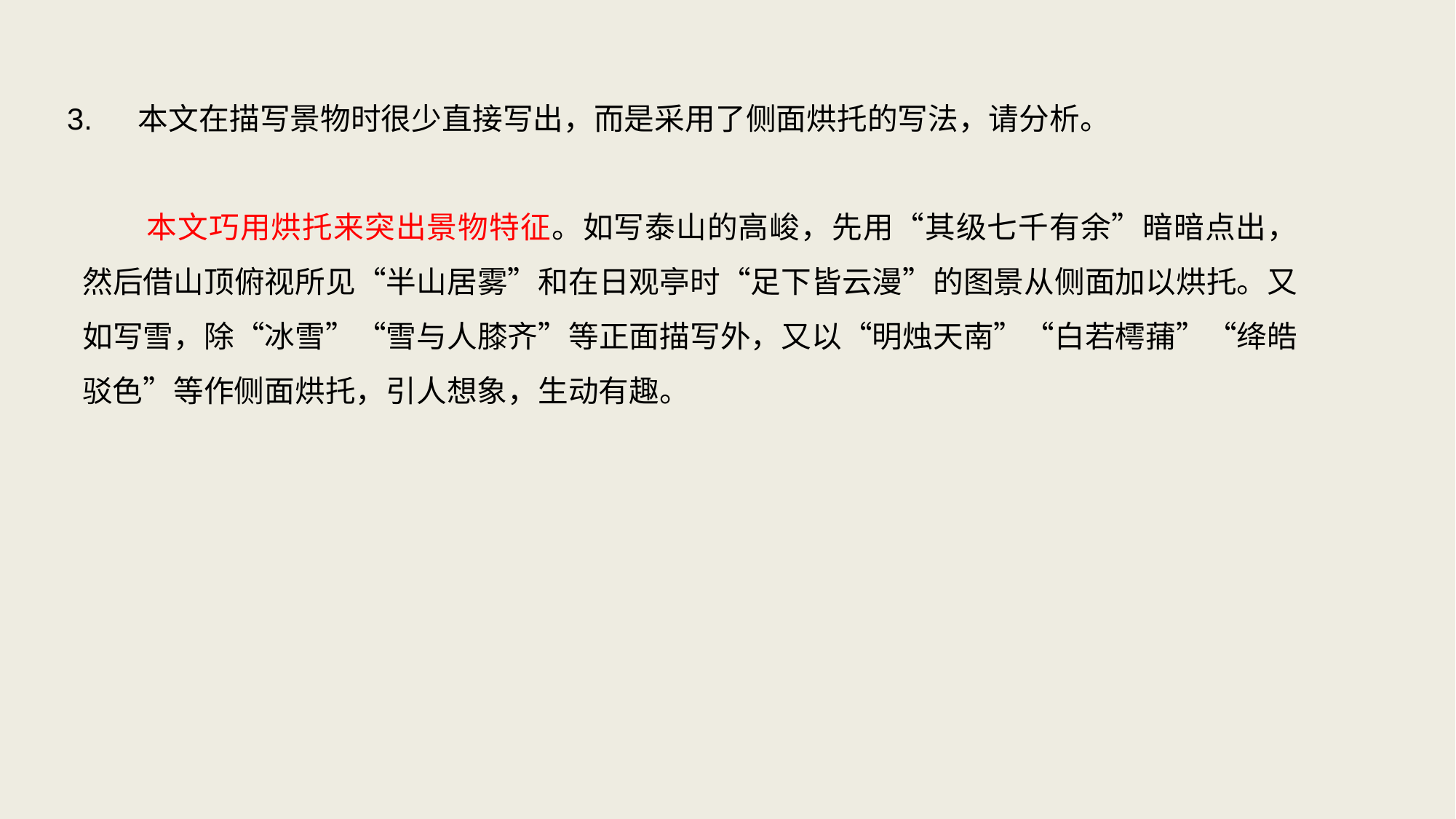

3. 　本文在描写景物时很少直接写出，而是采用了侧面烘托的写法，请分析。
本文巧用烘托来突出景物特征。如写泰山的高峻，先用“其级七千有余”暗暗点出，然后借山顶俯视所见“半山居雾”和在日观亭时“足下皆云漫”的图景从侧面加以烘托。又如写雪，除“冰雪”“雪与人膝齐”等正面描写外，又以“明烛天南”“白若樗蒱”“绛皓驳色”等作侧面烘托，引人想象，生动有趣。